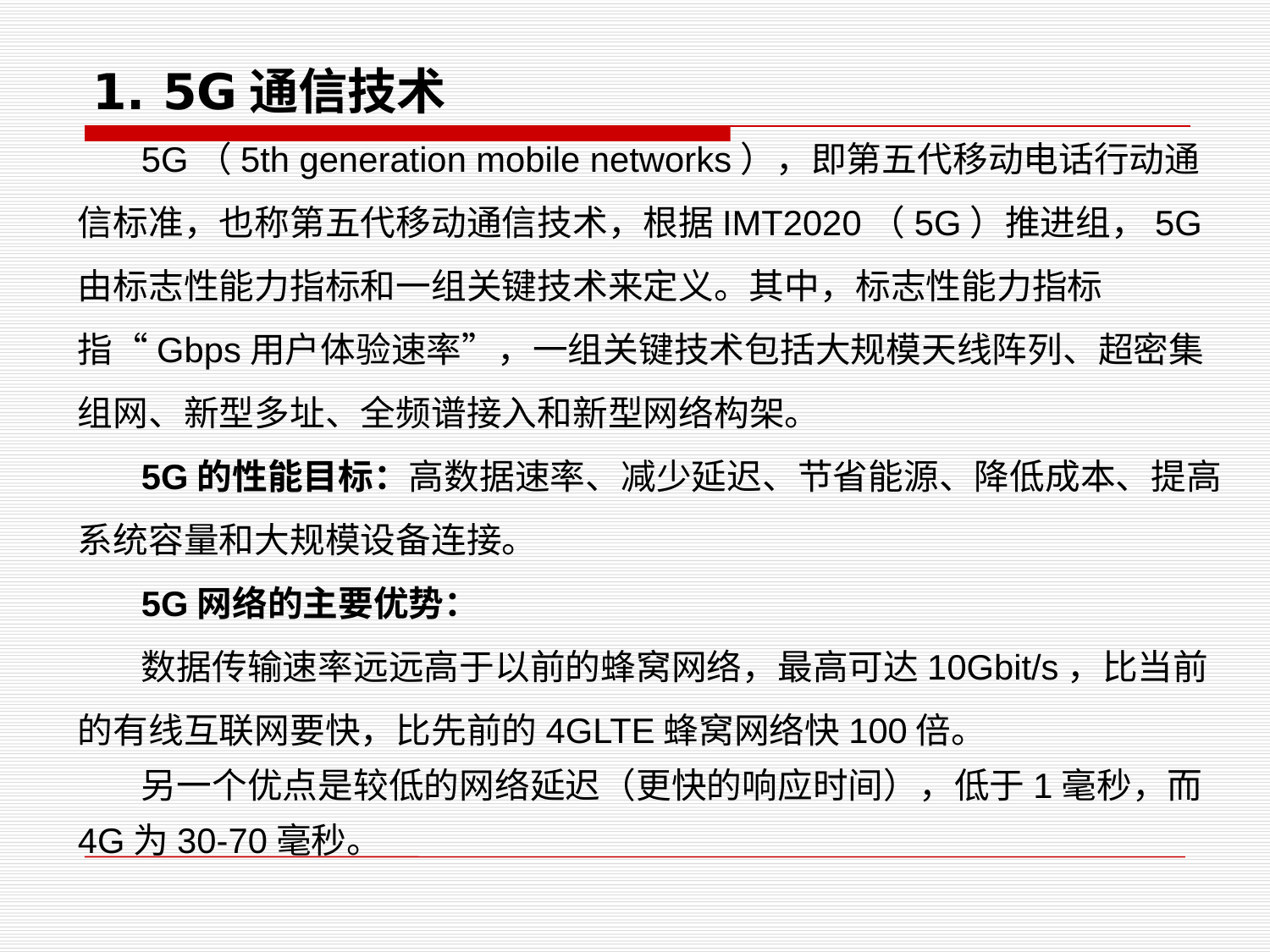

1. 5G通信技术
5G（5th generation mobile networks），即第五代移动电话行动通信标准，也称第五代移动通信技术，根据IMT2020（5G）推进组，5G由标志性能力指标和一组关键技术来定义。其中，标志性能力指标指“Gbps用户体验速率”，一组关键技术包括大规模天线阵列、超密集组网、新型多址、全频谱接入和新型网络构架。
5G的性能目标：高数据速率、减少延迟、节省能源、降低成本、提高系统容量和大规模设备连接。
5G网络的主要优势：
数据传输速率远远高于以前的蜂窝网络，最高可达10Gbit/s，比当前的有线互联网要快，比先前的4GLTE蜂窝网络快100倍。
另一个优点是较低的网络延迟（更快的响应时间），低于1毫秒，而4G为30-70毫秒。
16